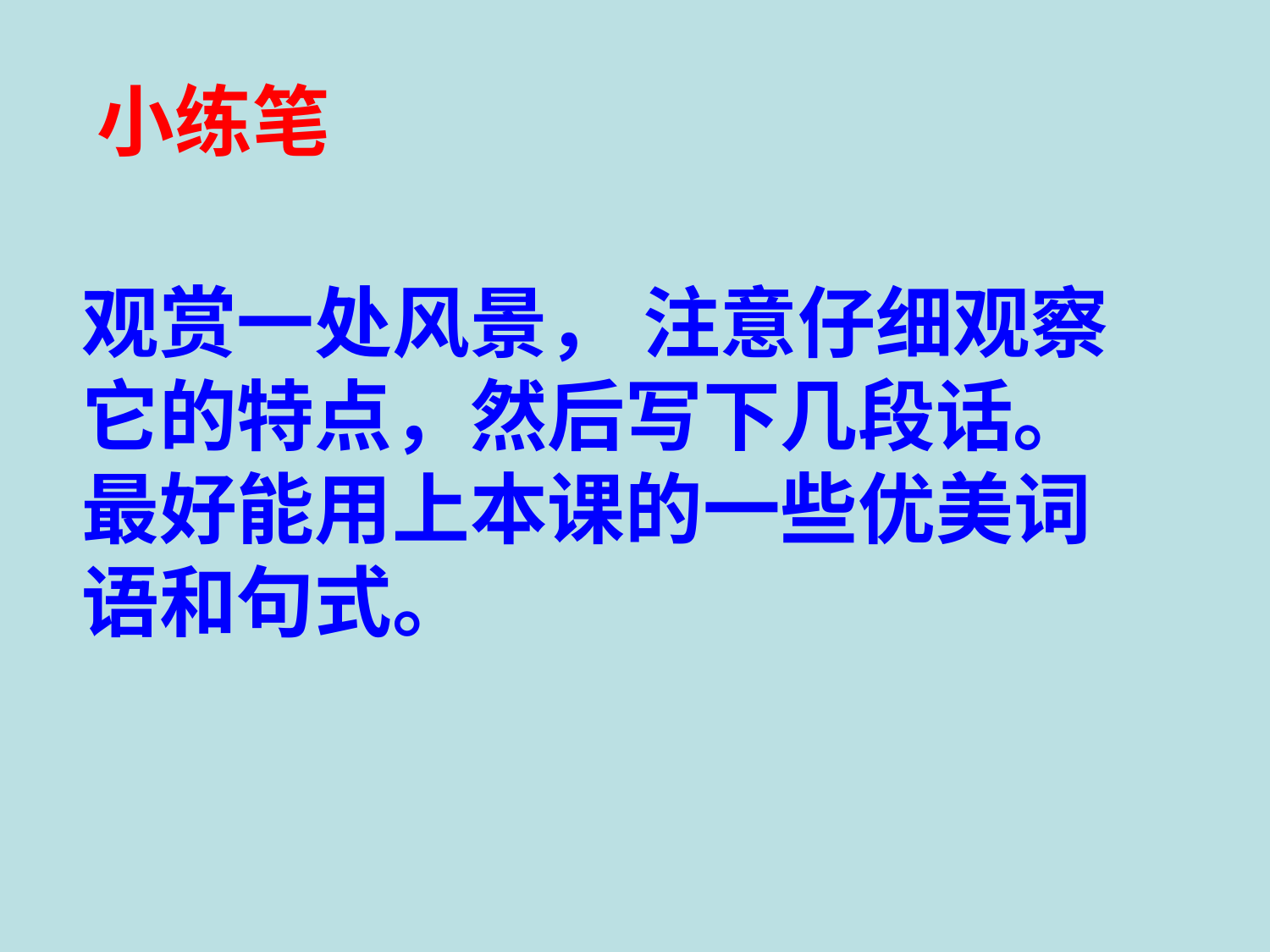

小练笔
观赏一处风景， 注意仔细观察它的特点，然后写下几段话。最好能用上本课的一些优美词语和句式。